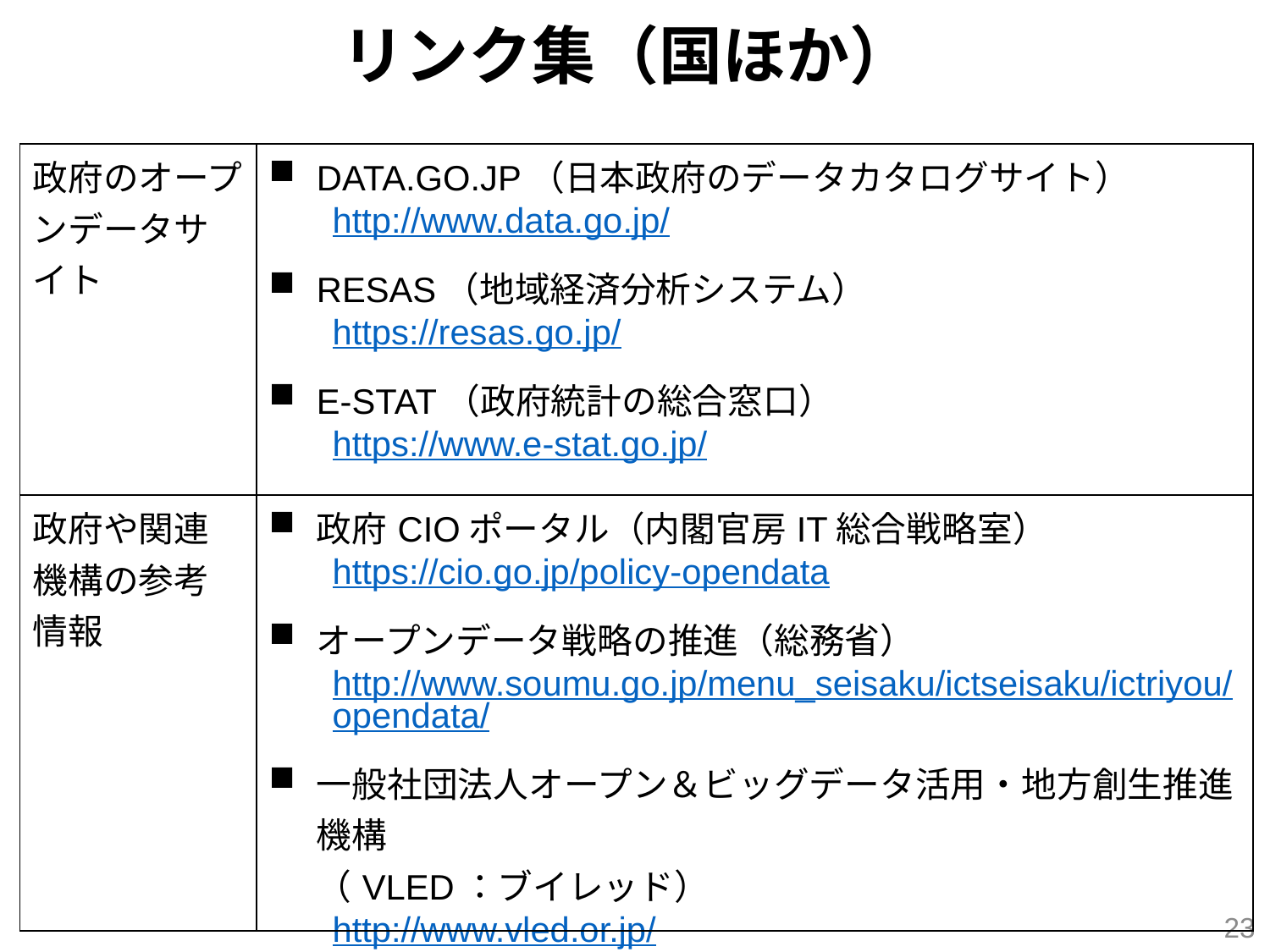

リンク集（国ほか）
| 政府のオープンデータサイト | DATA.GO.JP（日本政府のデータカタログサイト） http://www.data.go.jp/ RESAS（地域経済分析システム） https://resas.go.jp/ E-STAT（政府統計の総合窓口） https://www.e-stat.go.jp/ |
| --- | --- |
| 政府や関連機構の参考情報 | 政府CIOポータル（内閣官房IT総合戦略室） https://cio.go.jp/policy-opendata オープンデータ戦略の推進（総務省） http://www.soumu.go.jp/menu\_seisaku/ictseisaku/ictriyou/opendata/ 一般社団法人オープン＆ビッグデータ活用・地方創生推進機構 （VLED：ブイレッド） http://www.vled.or.jp/ |
23